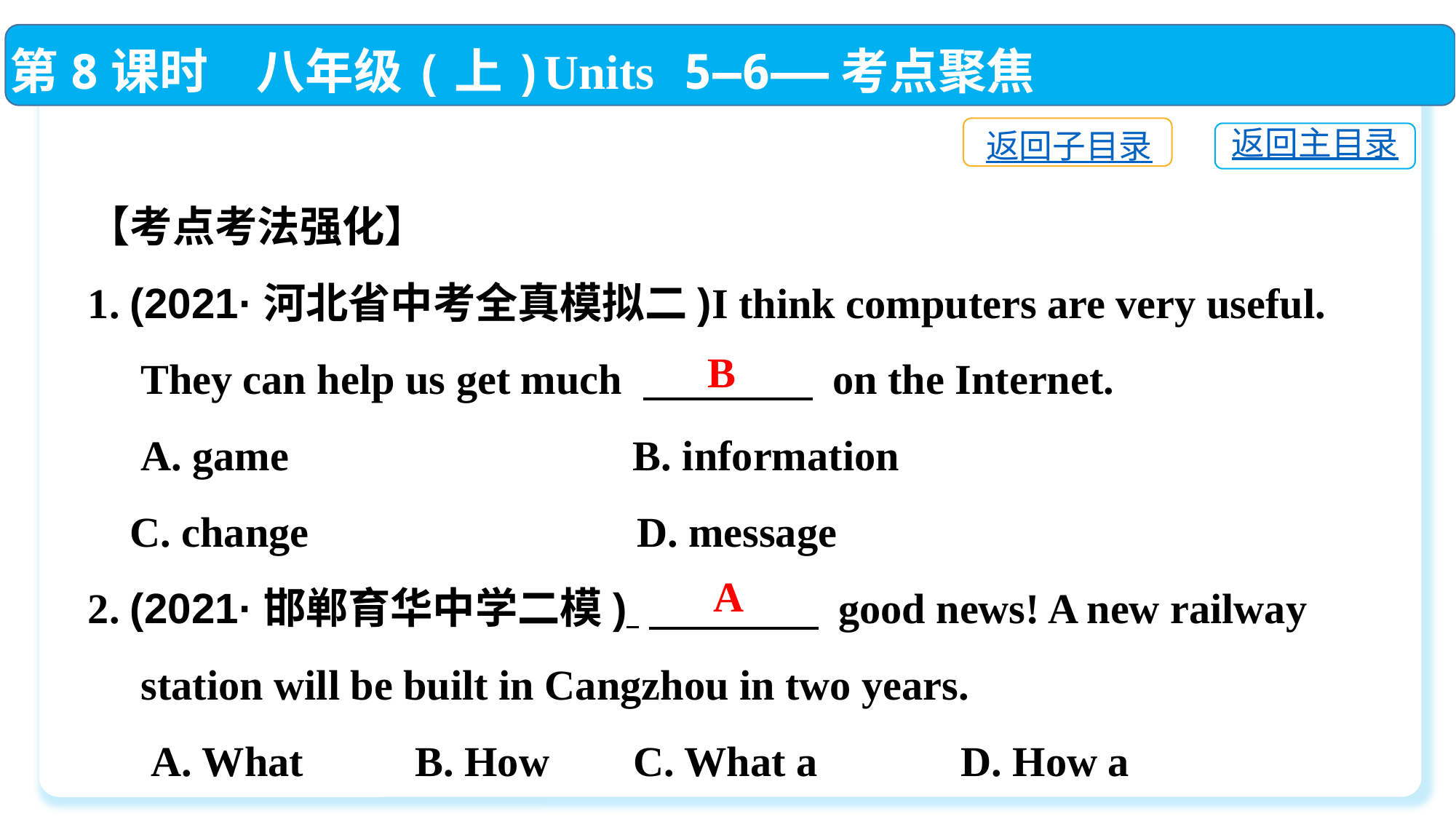

第8课时　八年级(上)Units 5—6——考点聚焦

返回子目录
返回主目录
【考点考法强化】
1. (2021·河北省中考全真模拟二)I think computers are very useful.
     They can help us get much 　　　　 on the Internet.
     A. game	                               B. information
    C. change	                     D. message
2. (2021·邯郸育华中学二模) 　　　　 good news! A new railway
     station will be built in Cangzhou in two years.
      A. What　	B. How　	C. What a　	D. How a

B
A